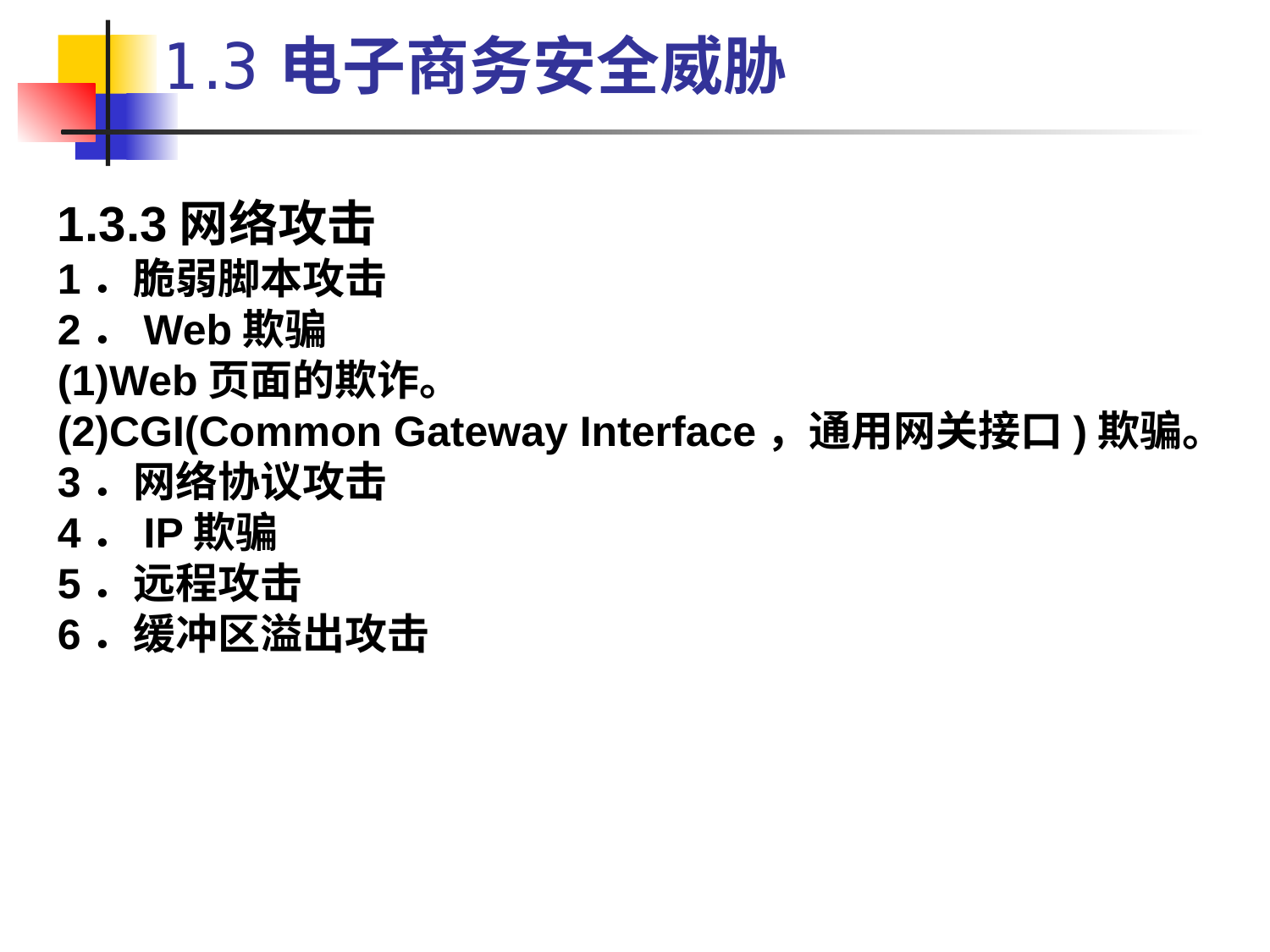

1.3电子商务安全威胁
1.3.3网络攻击
1．脆弱脚本攻击
2．Web欺骗
(1)Web页面的欺诈。
(2)CGI(Common Gateway Interface，通用网关接口)欺骗。3．网络协议攻击
4．IP欺骗
5．远程攻击
6．缓冲区溢出攻击